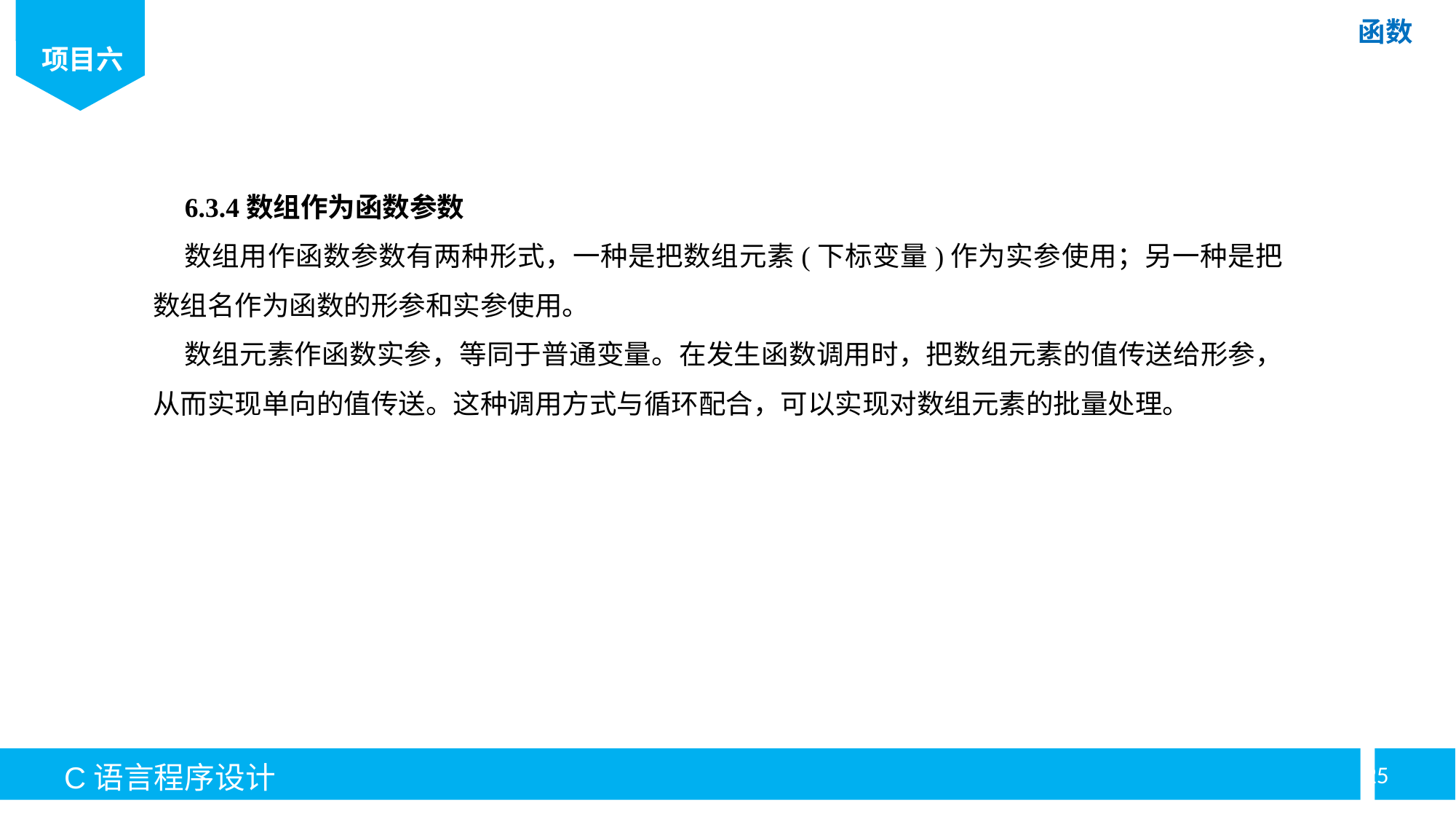

6.3.4数组作为函数参数
数组用作函数参数有两种形式，一种是把数组元素(下标变量)作为实参使用；另一种是把数组名作为函数的形参和实参使用。
数组元素作函数实参，等同于普通变量。在发生函数调用时，把数组元素的值传送给形参，从而实现单向的值传送。这种调用方式与循环配合，可以实现对数组元素的批量处理。